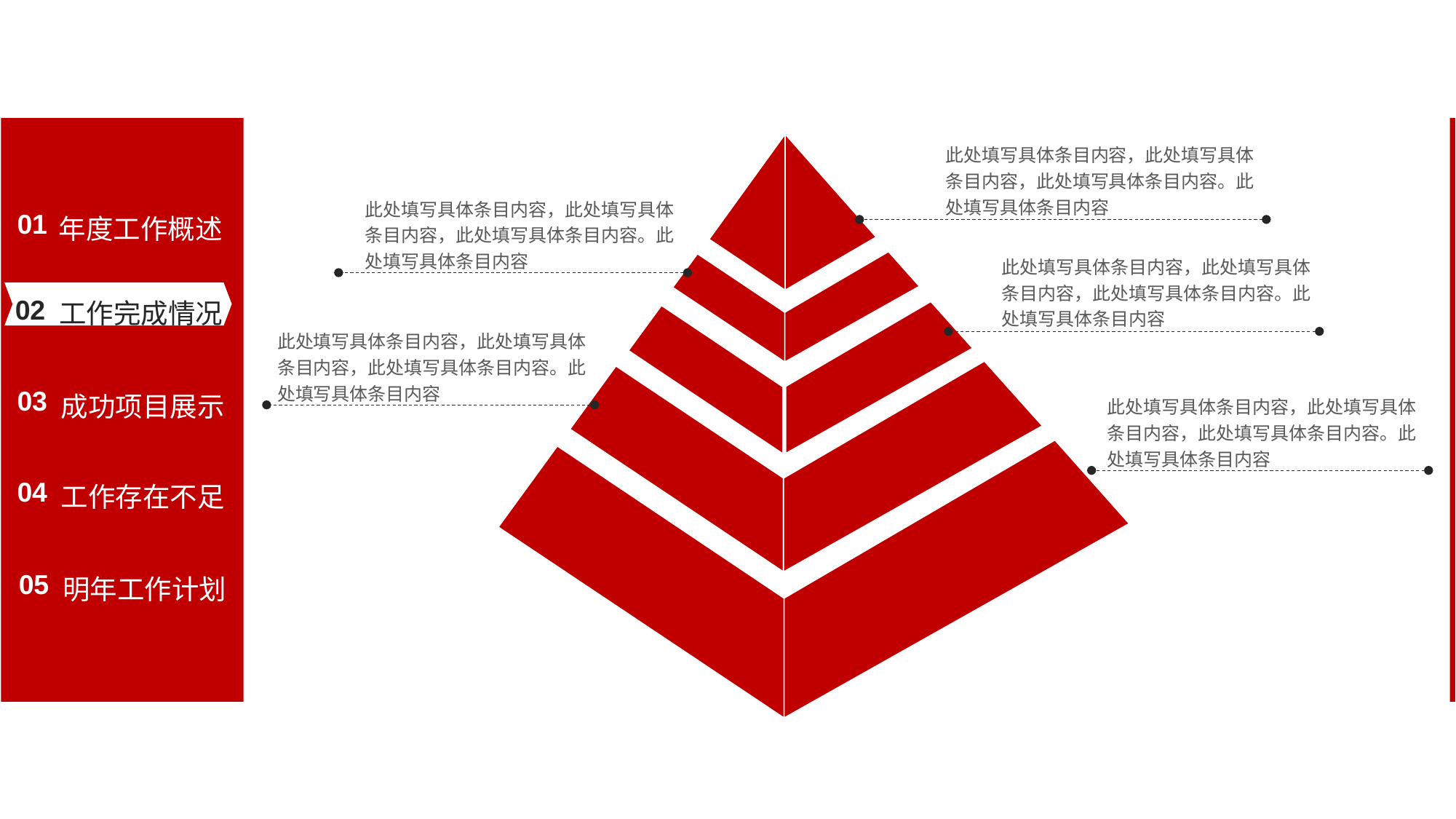

此处填写具体条目内容，此处填写具体条目内容，此处填写具体条目内容。此处填写具体条目内容
此处填写具体条目内容，此处填写具体条目内容，此处填写具体条目内容。此处填写具体条目内容
年度工作概述
01
此处填写具体条目内容，此处填写具体条目内容，此处填写具体条目内容。此处填写具体条目内容

工作完成情况

02

此处填写具体条目内容，此处填写具体条目内容，此处填写具体条目内容。此处填写具体条目内容

成功项目展示
03
此处填写具体条目内容，此处填写具体条目内容，此处填写具体条目内容。此处填写具体条目内容

工作存在不足
04
明年工作计划
05